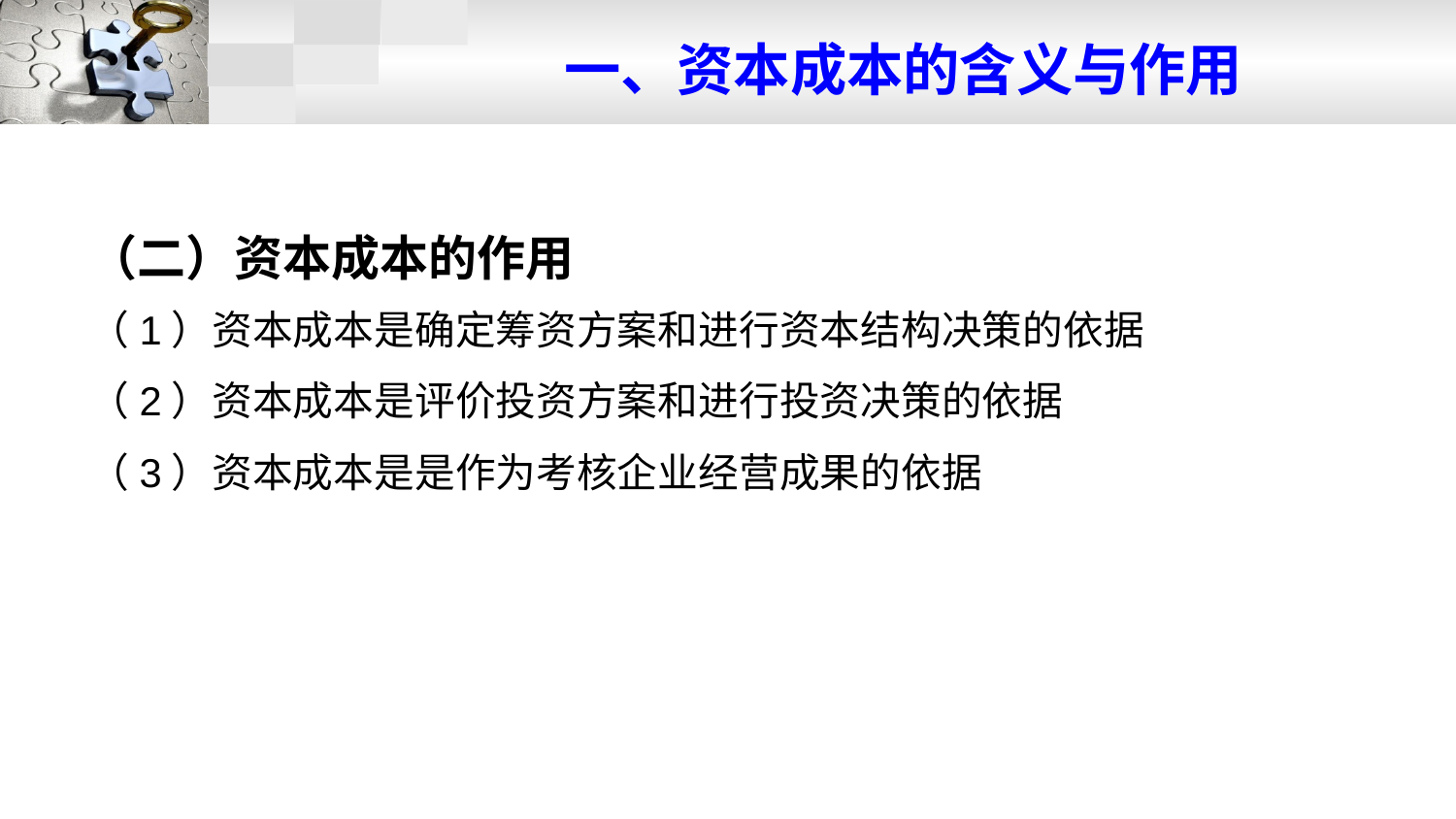

# 一、资本成本的含义与作用
（二）资本成本的作用
（1）资本成本是确定筹资方案和进行资本结构决策的依据
（2）资本成本是评价投资方案和进行投资决策的依据
（3）资本成本是是作为考核企业经营成果的依据